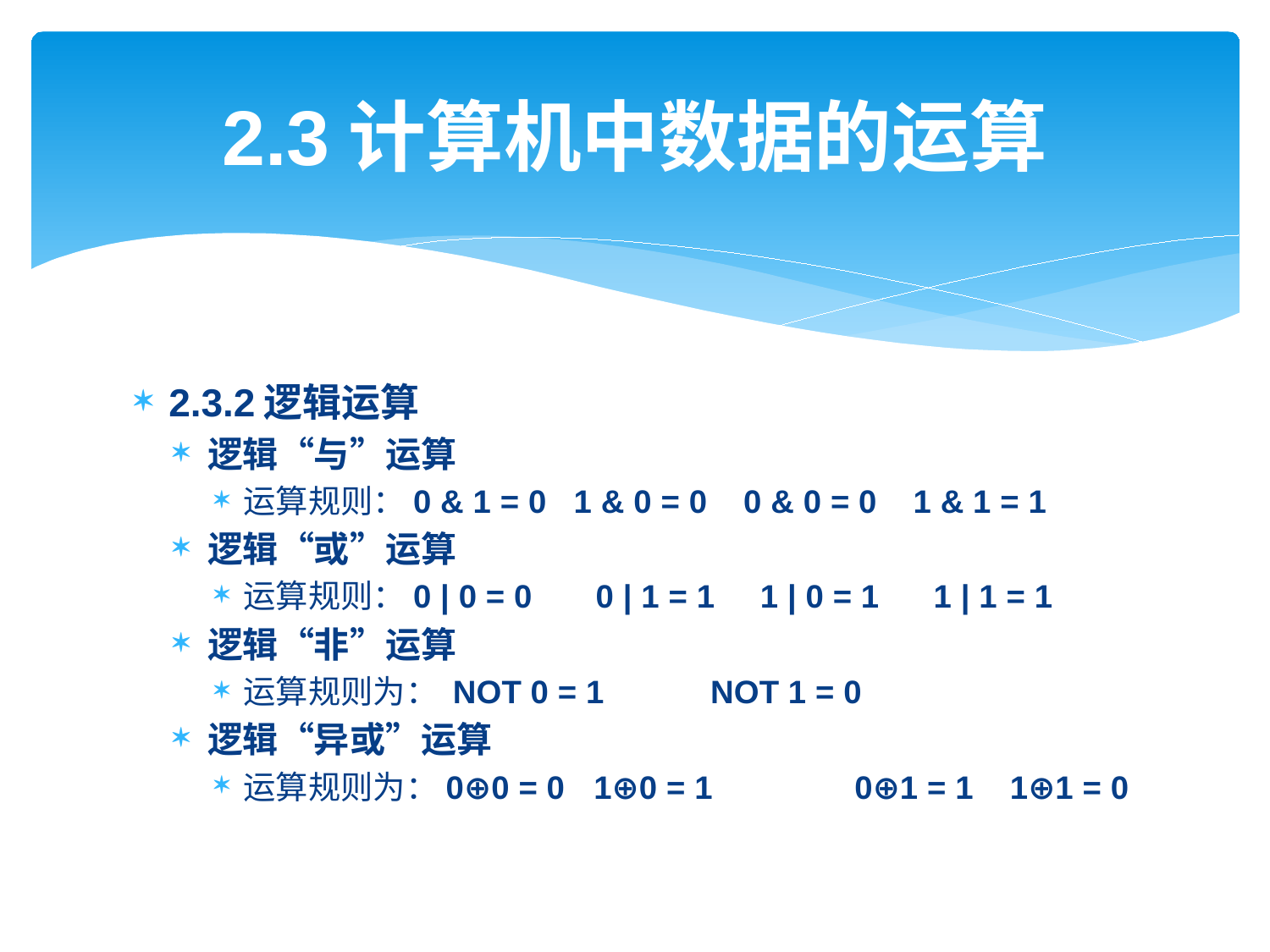

# 2.3计算机中数据的运算
2.3.2逻辑运算
逻辑“与”运算
运算规则：0 & 1 = 0   1 & 0 = 0    0 & 0 = 0    1 & 1 = 1
逻辑“或”运算
运算规则：0 | 0 = 0       0 | 1 = 1     1 | 0 = 1      1 | 1 = 1
逻辑“非”运算
运算规则为： NOT 0 = 1   		NOT 1 = 0
逻辑“异或”运算
运算规则为：0⊕0 = 0	1⊕0 = 1	   0⊕1 = 1    1⊕1 = 0